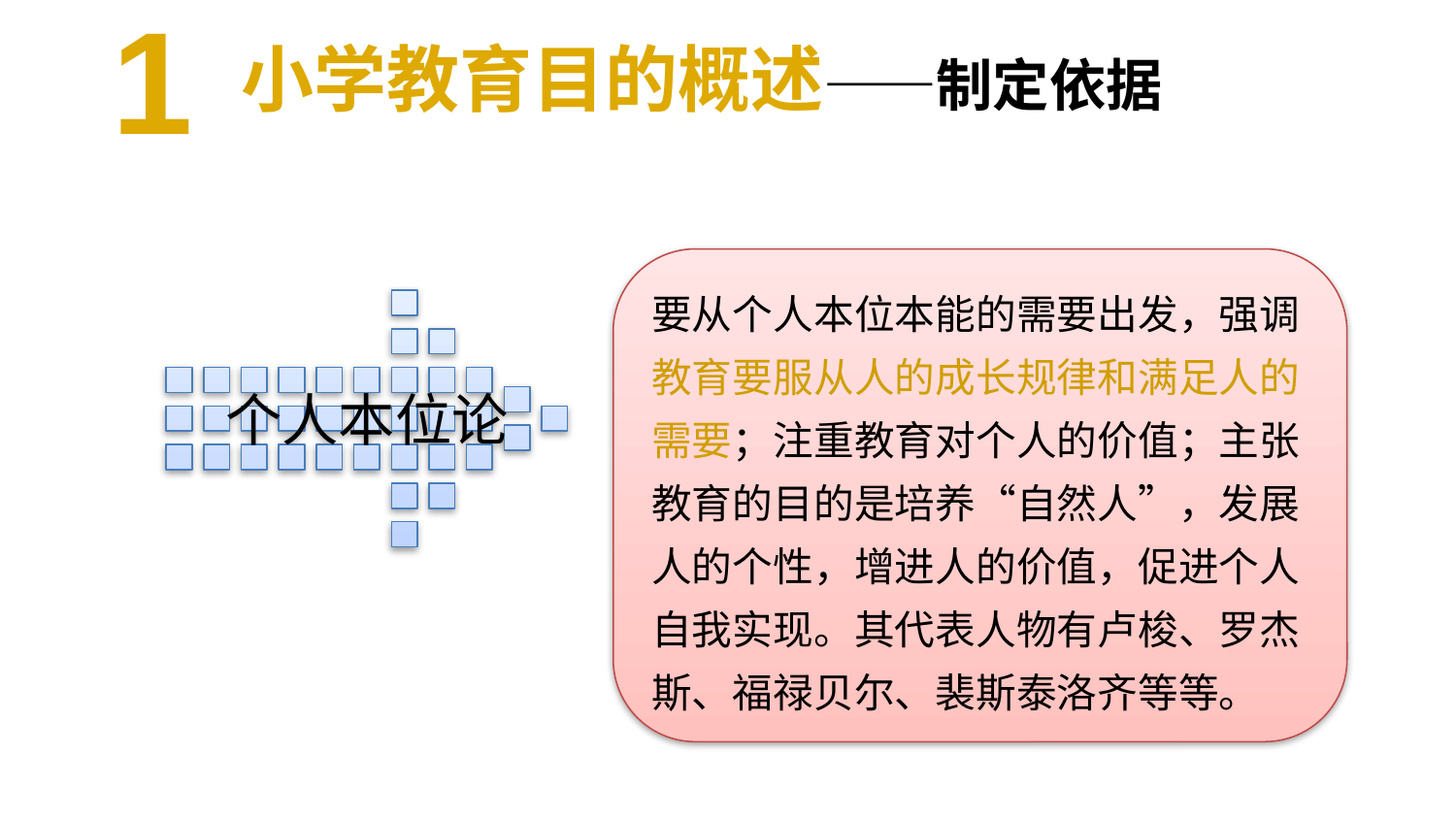

1
小学教育目的概述——制定依据
要从个人本位本能的需要出发，强调教育要服从人的成长规律和满足人的需要；注重教育对个人的价值；主张教育的目的是培养“自然人”，发展人的个性，增进人的价值，促进个人自我实现。其代表人物有卢梭、罗杰斯、福禄贝尔、裴斯泰洛齐等等。
个人本位论